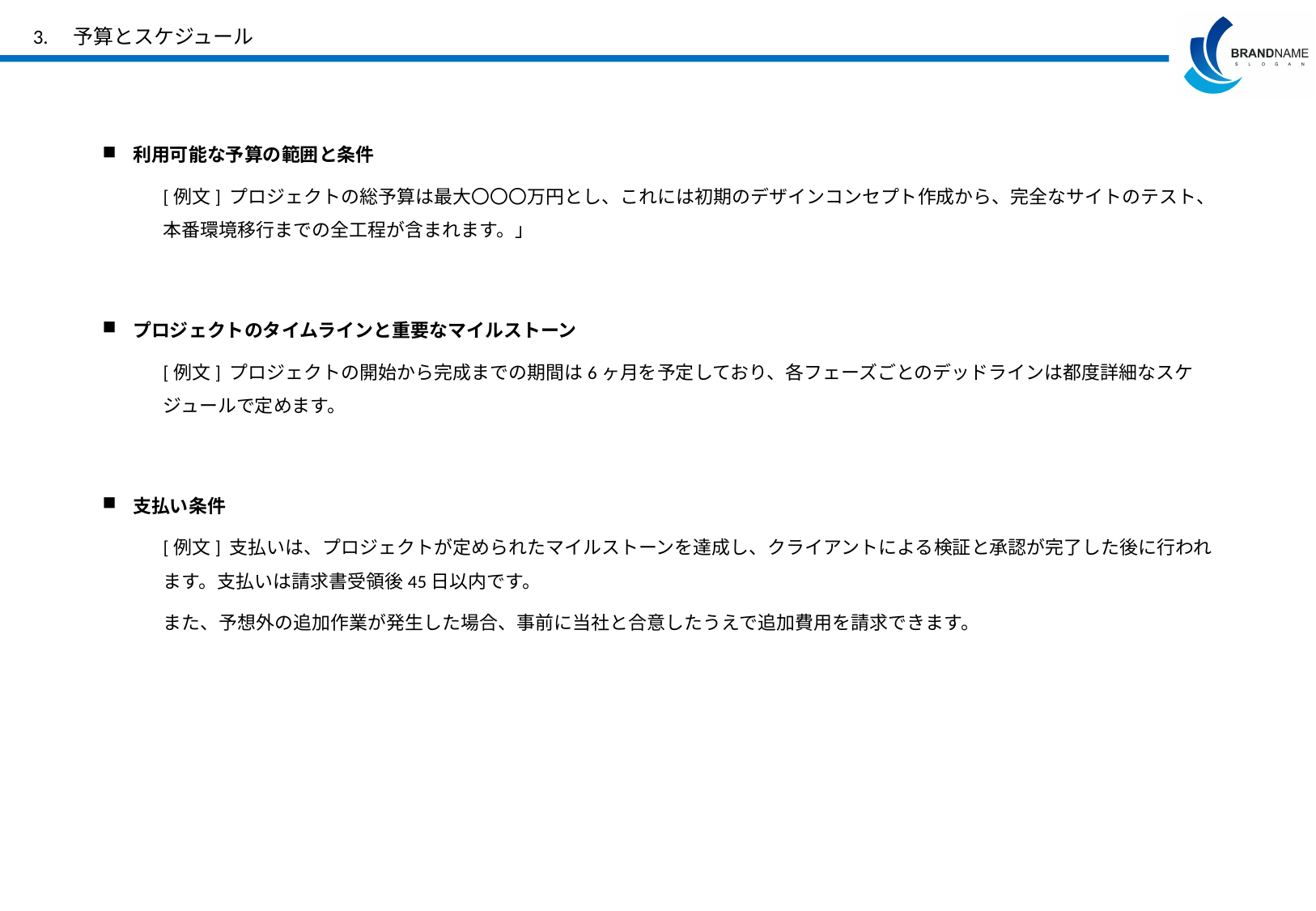

# 3.　予算とスケジュール
利用可能な予算の範囲と条件
[例文] プロジェクトの総予算は最大〇〇〇万円とし、これには初期のデザインコンセプト作成から、完全なサイトのテスト、本番環境移行までの全工程が含まれます。」

プロジェクトのタイムラインと重要なマイルストーン
[例文] プロジェクトの開始から完成までの期間は6ヶ月を予定しており、各フェーズごとのデッドラインは都度詳細なスケジュールで定めます。

支払い条件
[例文] 支払いは、プロジェクトが定められたマイルストーンを達成し、クライアントによる検証と承認が完了した後に行われます。支払いは請求書受領後45日以内です。
また、予想外の追加作業が発生した場合、事前に当社と合意したうえで追加費用を請求できます。